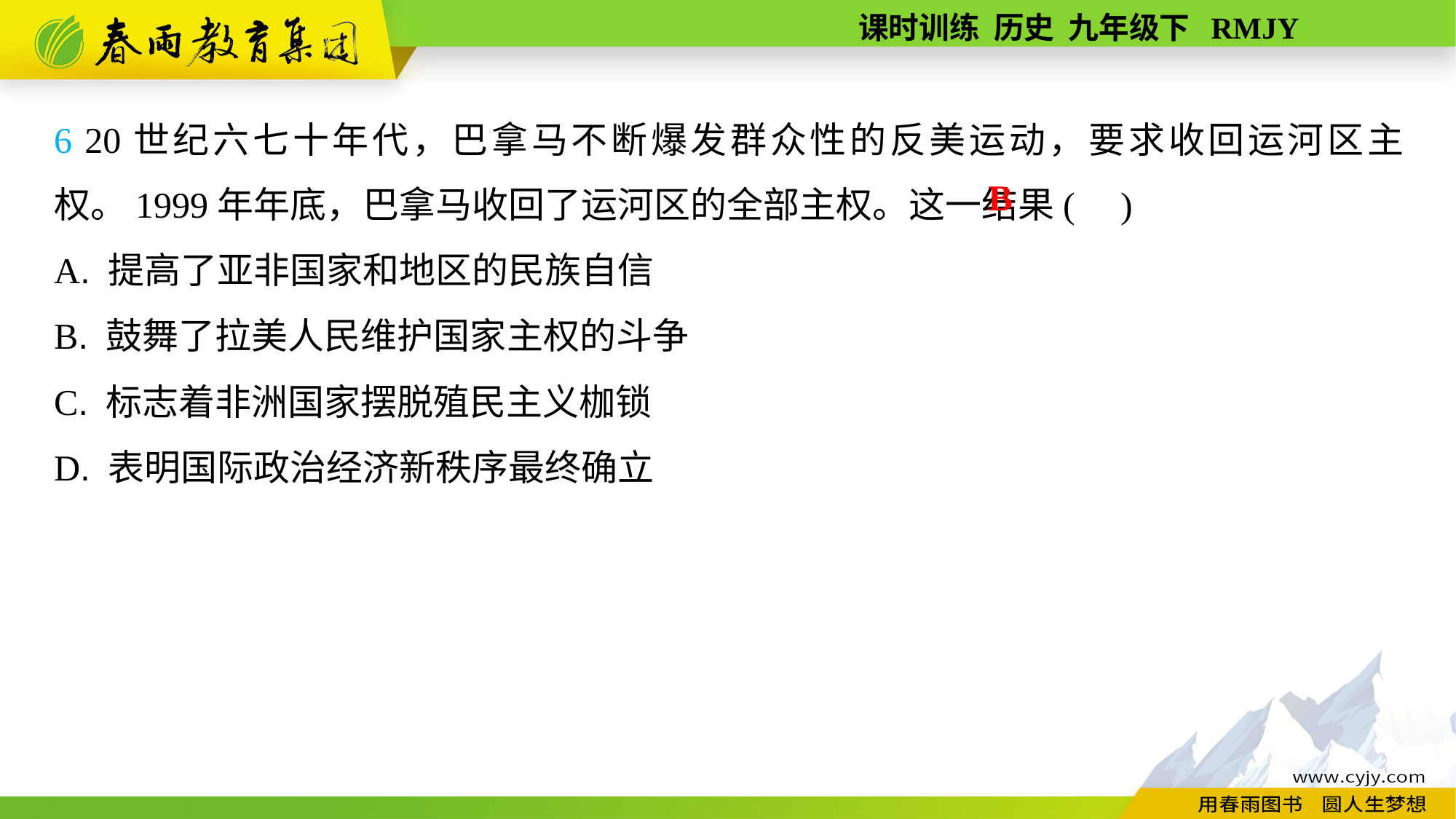

6 20世纪六七十年代，巴拿马不断爆发群众性的反美运动，要求收回运河区主权。1999年年底，巴拿马收回了运河区的全部主权。这一结果(     )
A. 提高了亚非国家和地区的民族自信
B. 鼓舞了拉美人民维护国家主权的斗争
C. 标志着非洲国家摆脱殖民主义枷锁
D. 表明国际政治经济新秩序最终确立
B